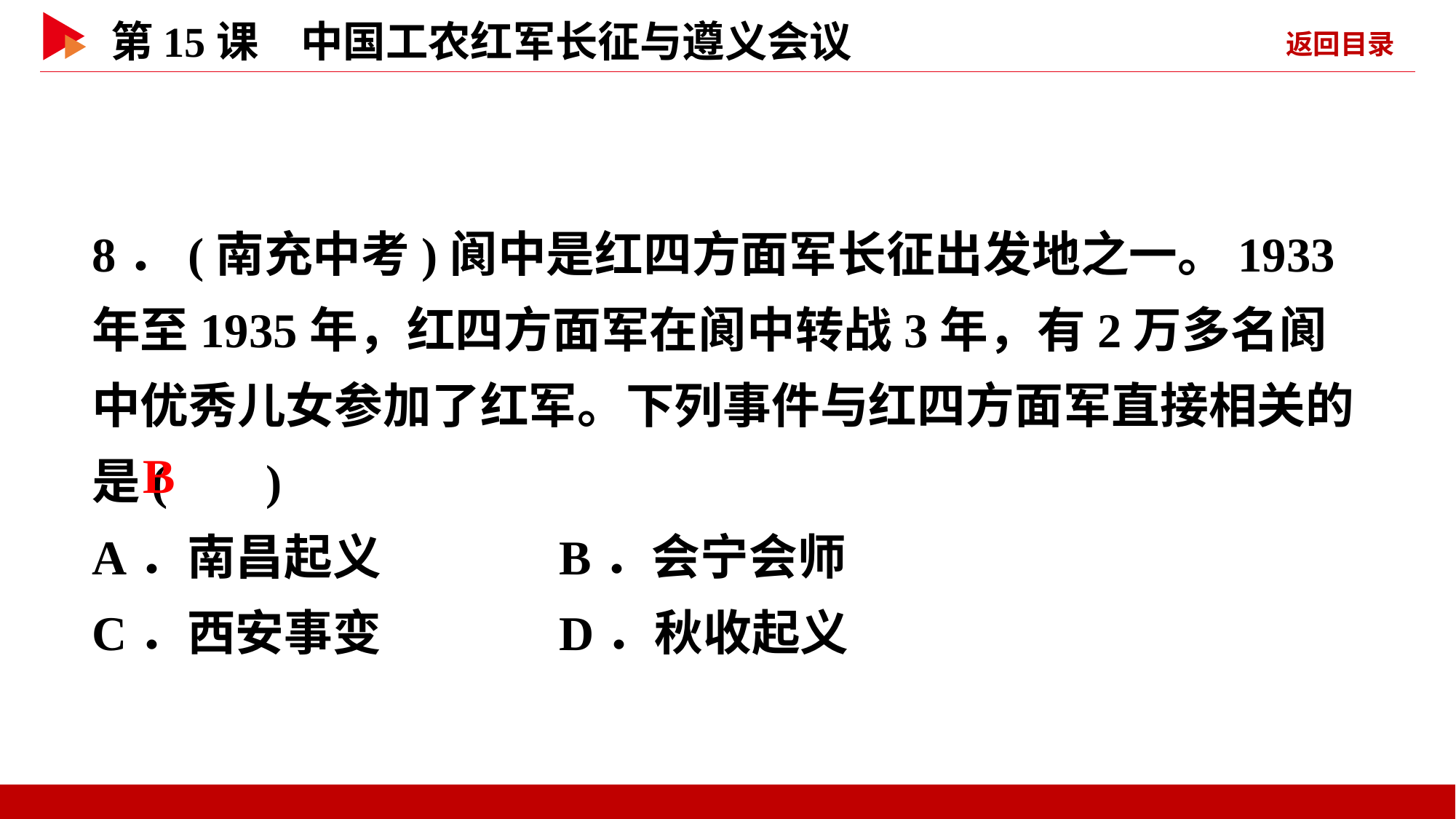

8．(南充中考)阆中是红四方面军长征出发地之一。1933年至1935年，红四方面军在阆中转战3年，有2万多名阆中优秀儿女参加了红军。下列事件与红四方面军直接相关的是(        )
A．南昌起义               B．会宁会师
C．西安事变               D．秋收起义
   B